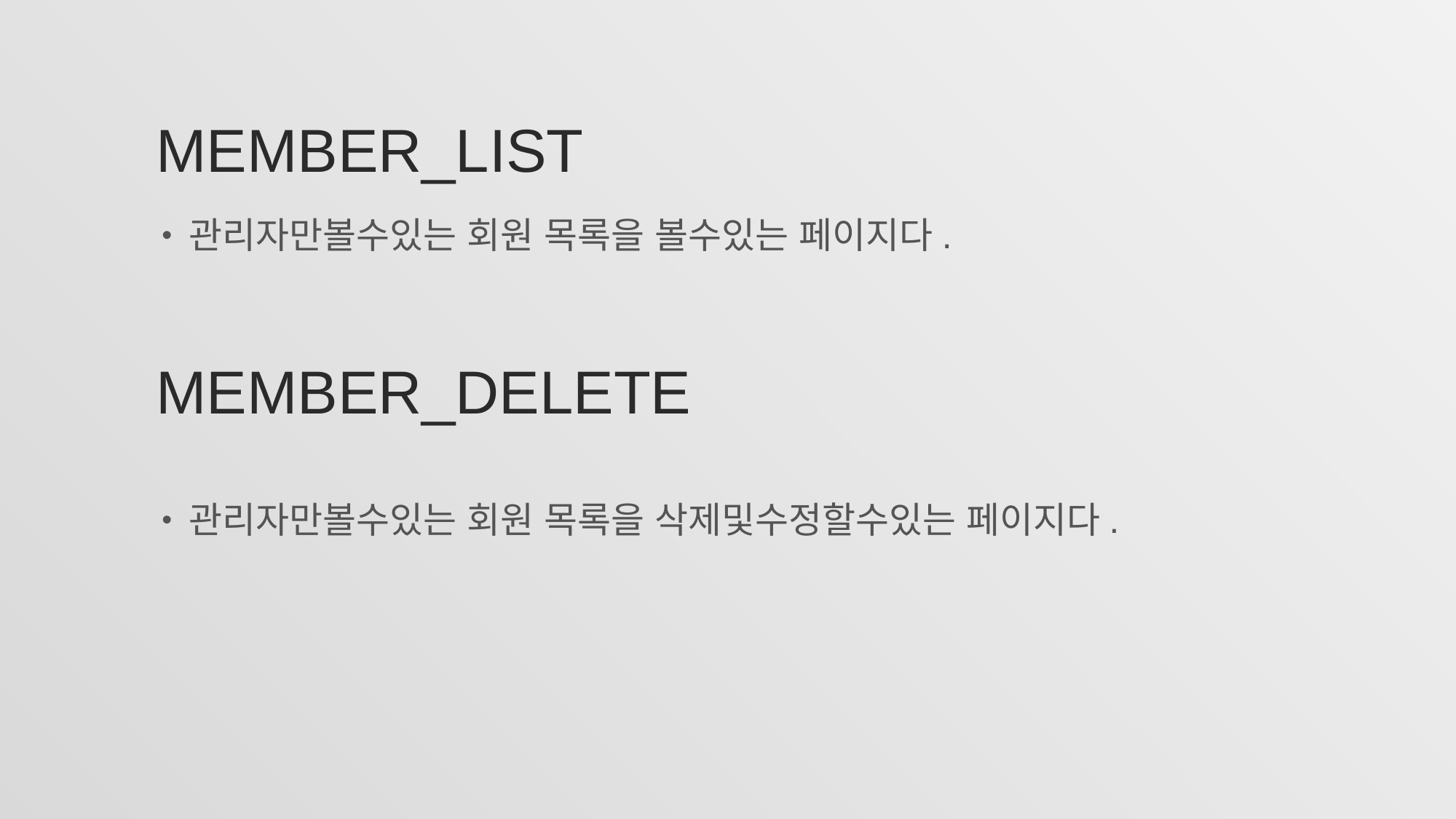

# MEMBER_LIST
관리자만볼수있는 회원 목록을 볼수있는 페이지다.
MEMBER_DELETE
관리자만볼수있는 회원 목록을 삭제및수정할수있는 페이지다.